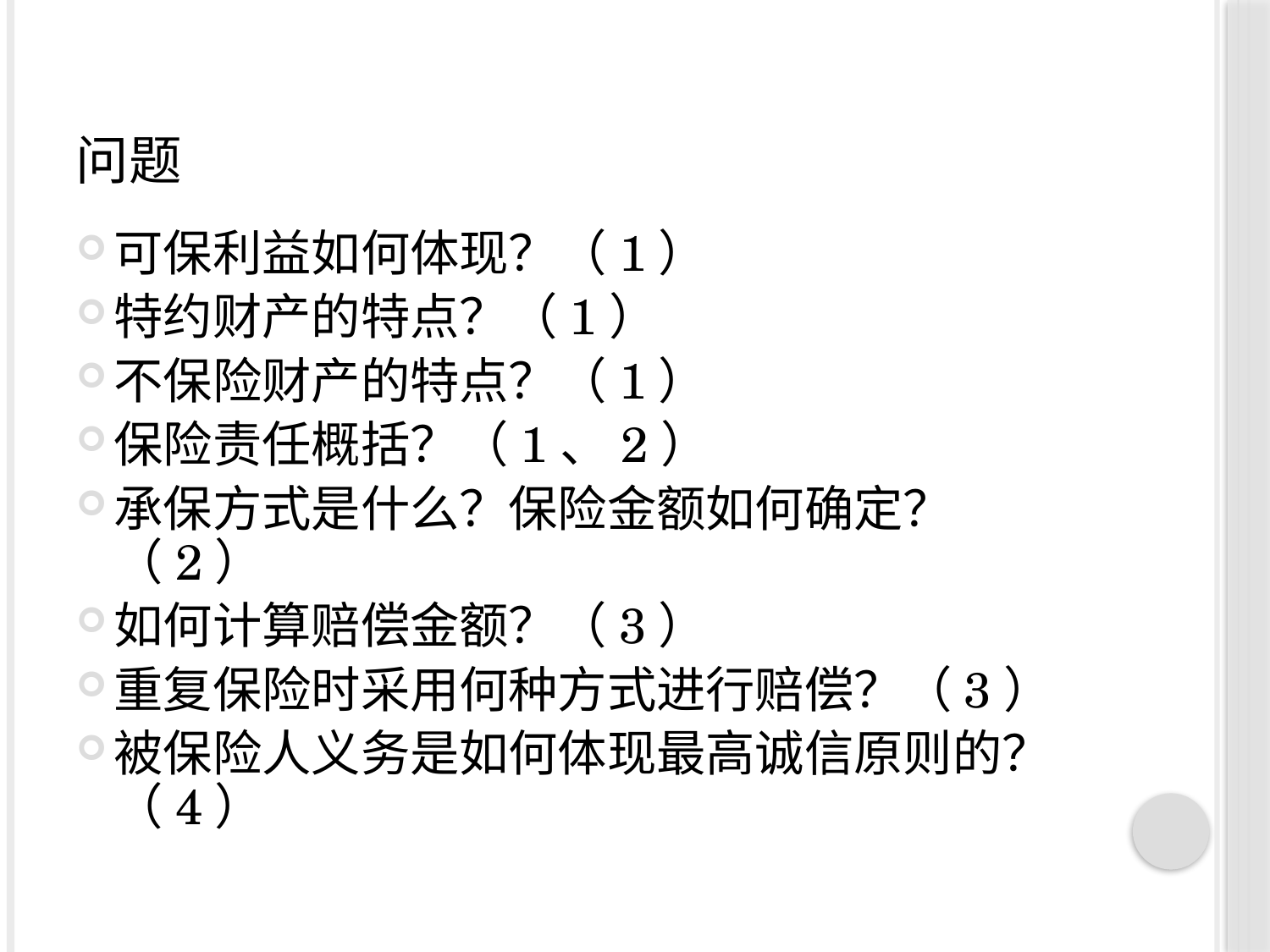

# 问题
可保利益如何体现？（1）
特约财产的特点？（1）
不保险财产的特点？（1）
保险责任概括？（1、2）
承保方式是什么？保险金额如何确定？（2）
如何计算赔偿金额？（3）
重复保险时采用何种方式进行赔偿？（3）
被保险人义务是如何体现最高诚信原则的？（4）